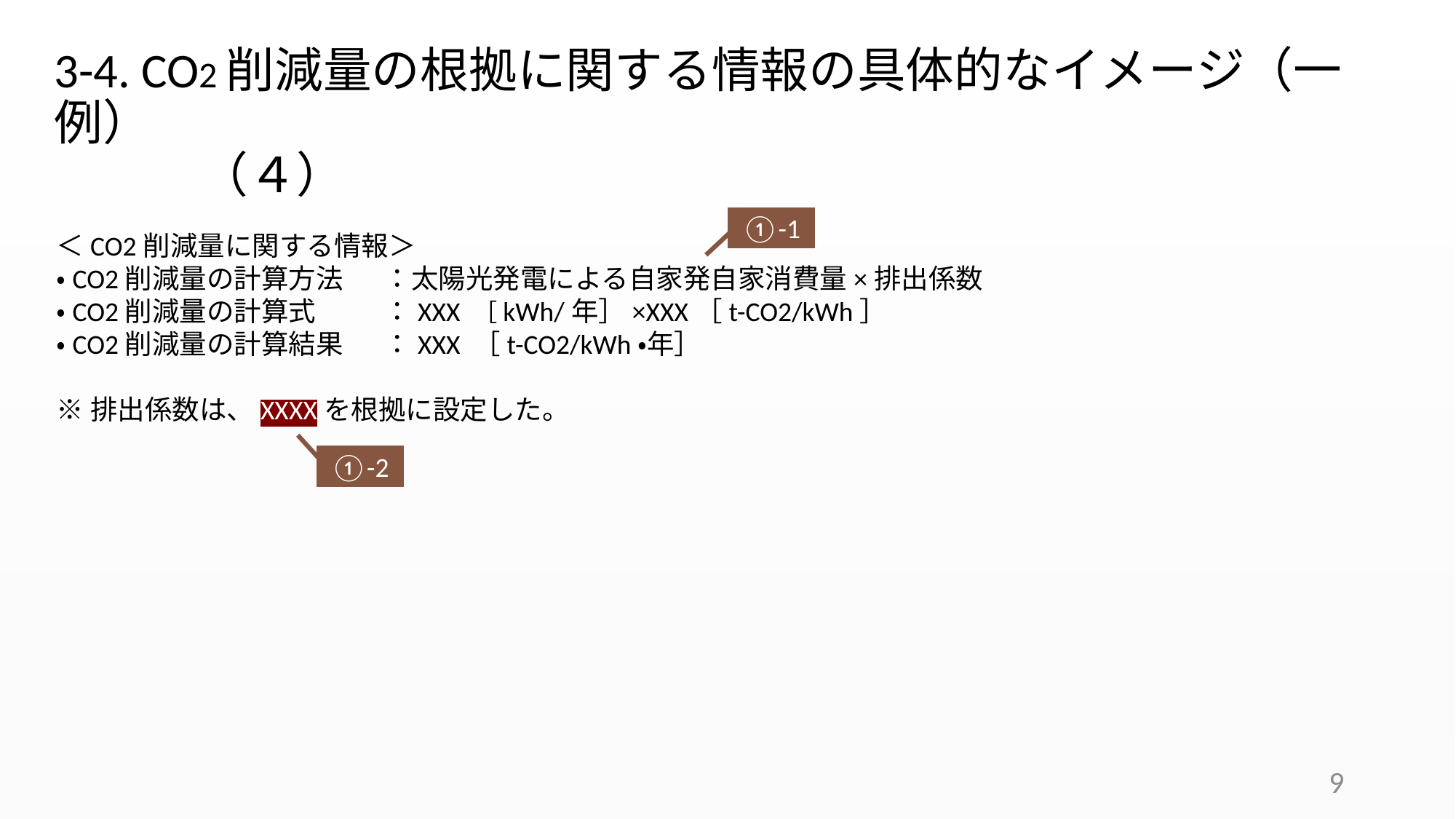

3-4. CO2削減量の根拠に関する情報の具体的なイメージ（一例）　　
　　　（４）

①-1
＜CO2削減量に関する情報＞
・CO2削減量の計算方法	：太陽光発電による自家発自家消費量×排出係数
・CO2削減量の計算式	：XXX ［kWh/年］×XXX［t-CO2/kWh］
・CO2削減量の計算結果	：XXX ［t-CO2/kWh・年］

※排出係数は、XXXXを根拠に設定した。
①-2
9